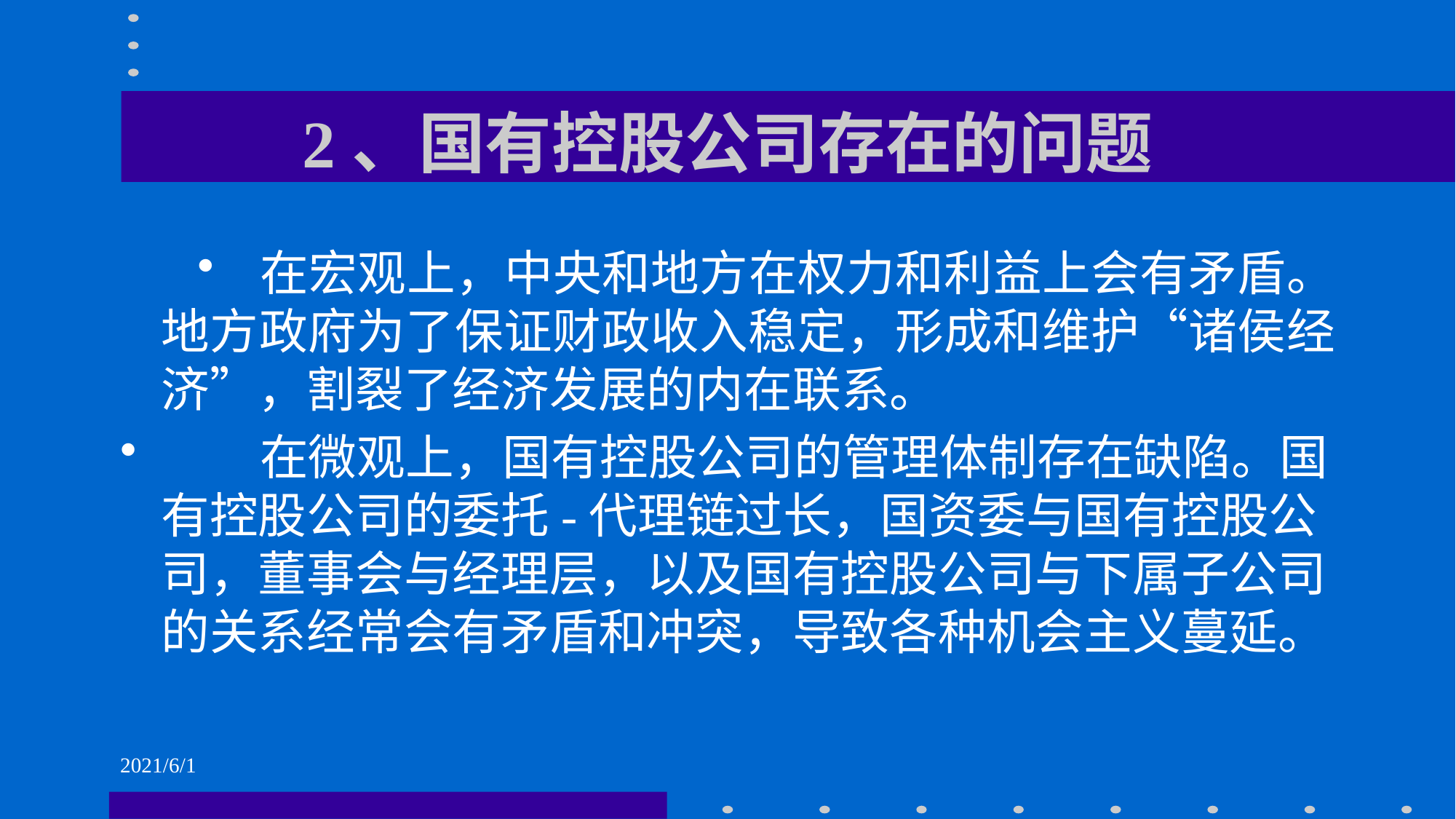

# 2、国有控股公司存在的问题
   在宏观上，中央和地方在权力和利益上会有矛盾。地方政府为了保证财政收入稳定，形成和维护“诸侯经济”，割裂了经济发展的内在联系。
        在微观上，国有控股公司的管理体制存在缺陷。国有控股公司的委托-代理链过长，国资委与国有控股公司，董事会与经理层，以及国有控股公司与下属子公司的关系经常会有矛盾和冲突，导致各种机会主义蔓延。
2021/6/1